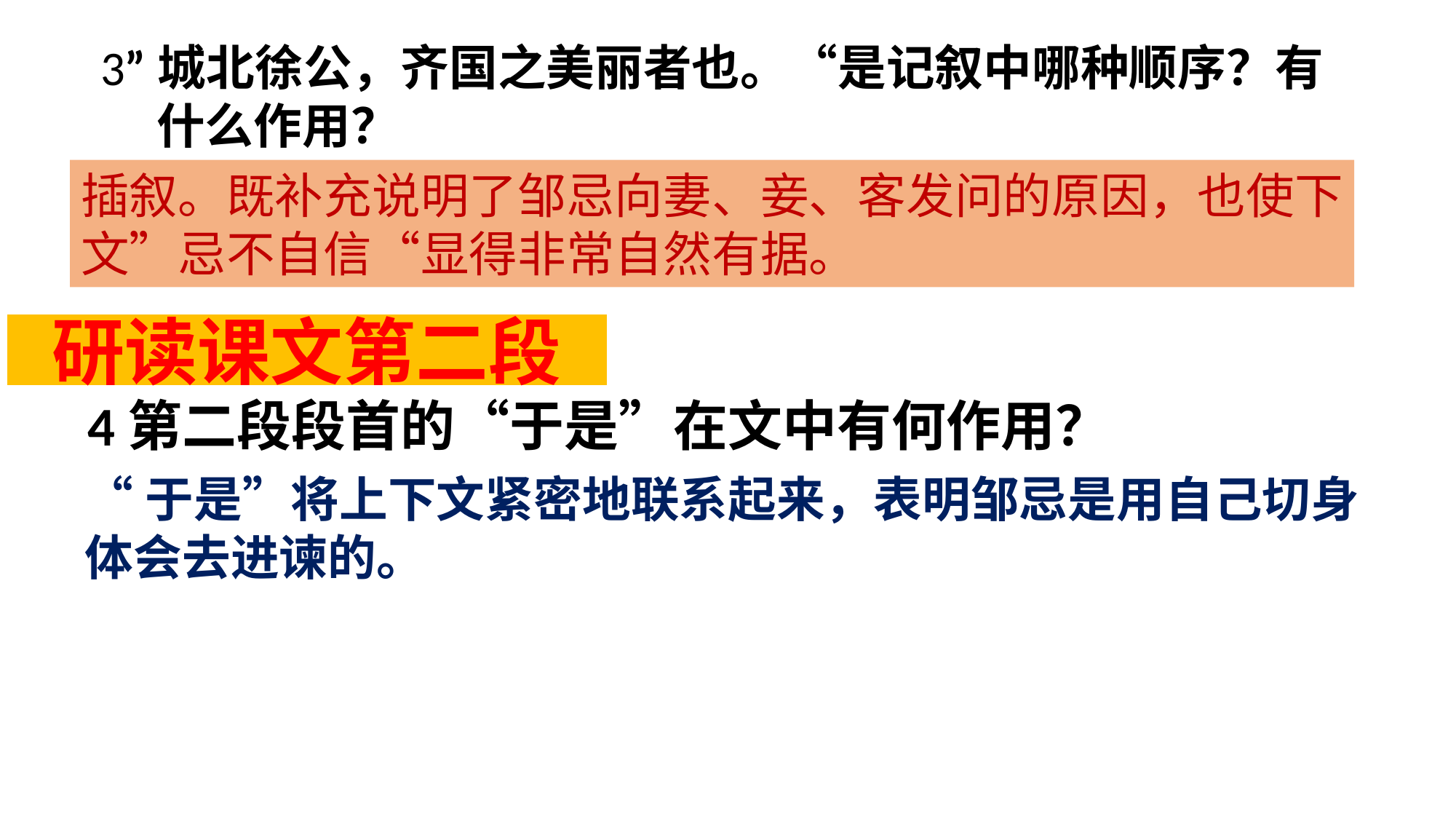

3”城北徐公，齐国之美丽者也。“是记叙中哪种顺序？有
    什么作用？
插叙。既补充说明了邹忌向妻、妾、客发问的原因，也使下
文”忌不自信“显得非常自然有据。
研读课文第二段
4第二段段首的“于是”在文中有何作用？
“于是”将上下文紧密地联系起来，表明邹忌是用自己切身
体会去进谏的。